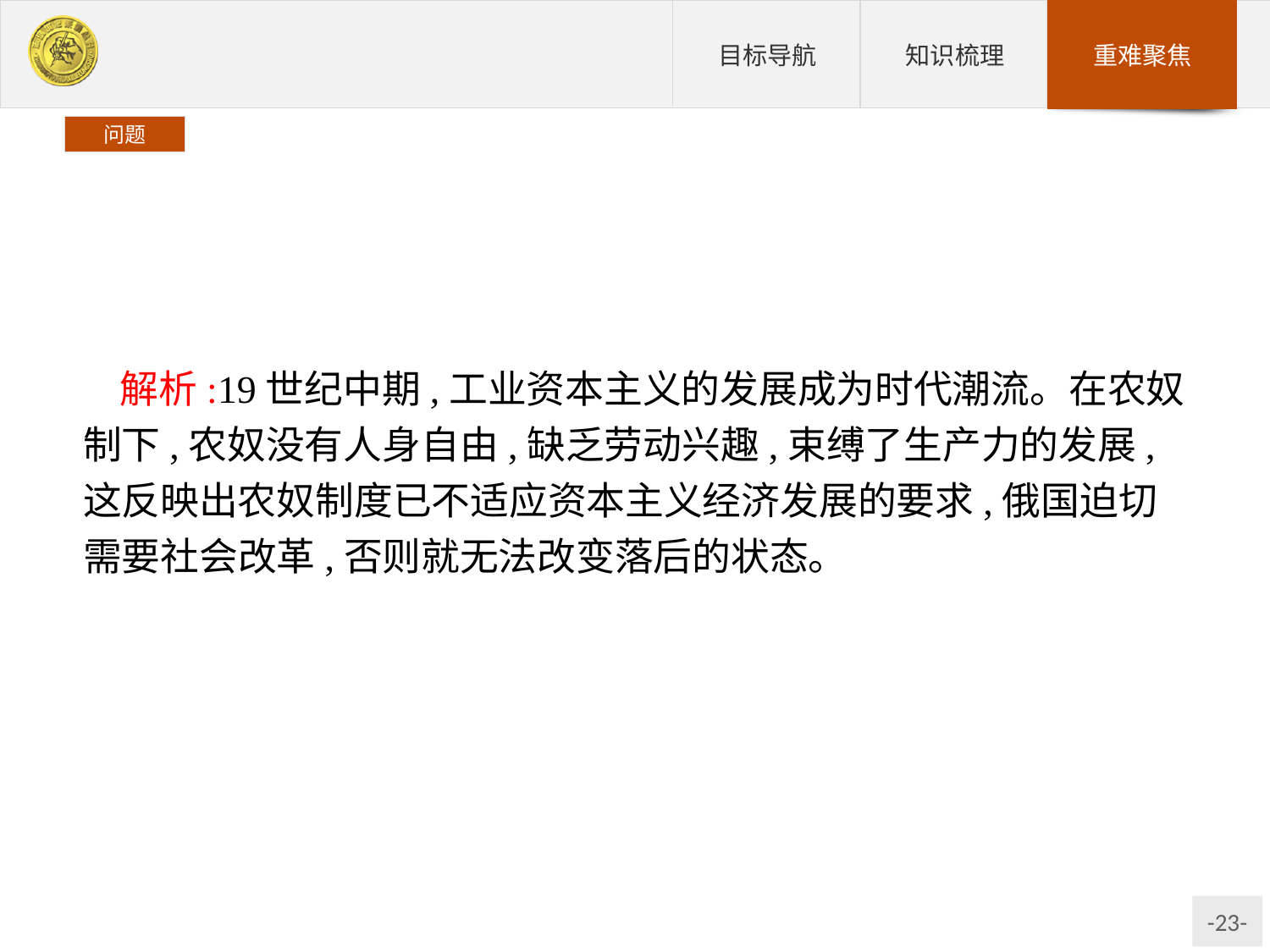

问题
解析:19世纪中期,工业资本主义的发展成为时代潮流。在农奴制下,农奴没有人身自由,缺乏劳动兴趣,束缚了生产力的发展,这反映出农奴制度已不适应资本主义经济发展的要求,俄国迫切需要社会改革,否则就无法改变落后的状态。
答案:B